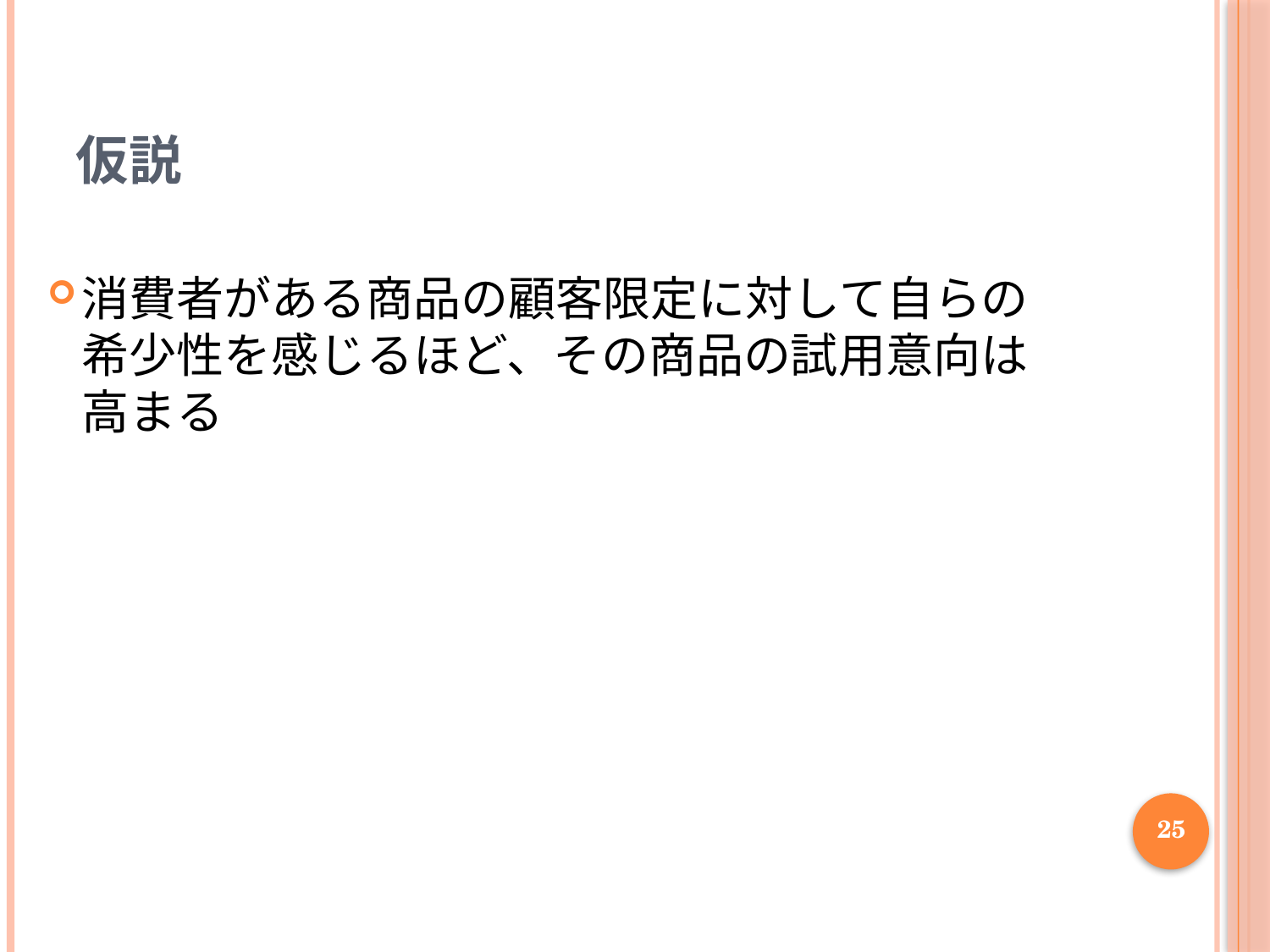

# 仮説
消費者がある商品の顧客限定に対して自らの希少性を感じるほど、その商品の試用意向は高まる
25